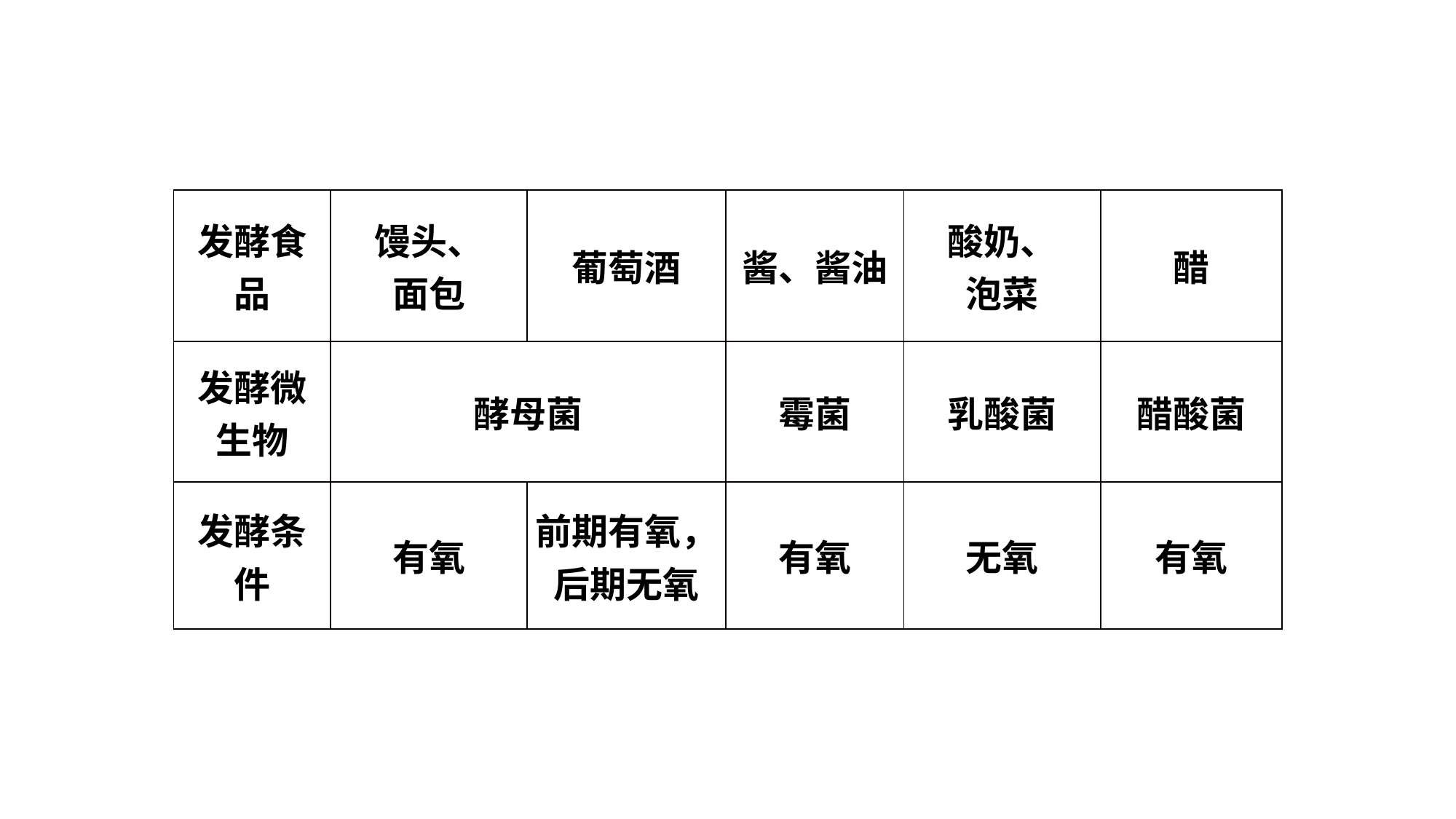

| 发酵食品 | 馒头、 面包 | 葡萄酒 | 酱、酱油 | 酸奶、 泡菜 | 醋 |
| --- | --- | --- | --- | --- | --- |
| 发酵微生物 | 酵母菌 |  | 霉菌 | 乳酸菌 | 醋酸菌 |
| 发酵条件 | 有氧 | 前期有氧，后期无氧 | 有氧 | 无氧 | 有氧 |